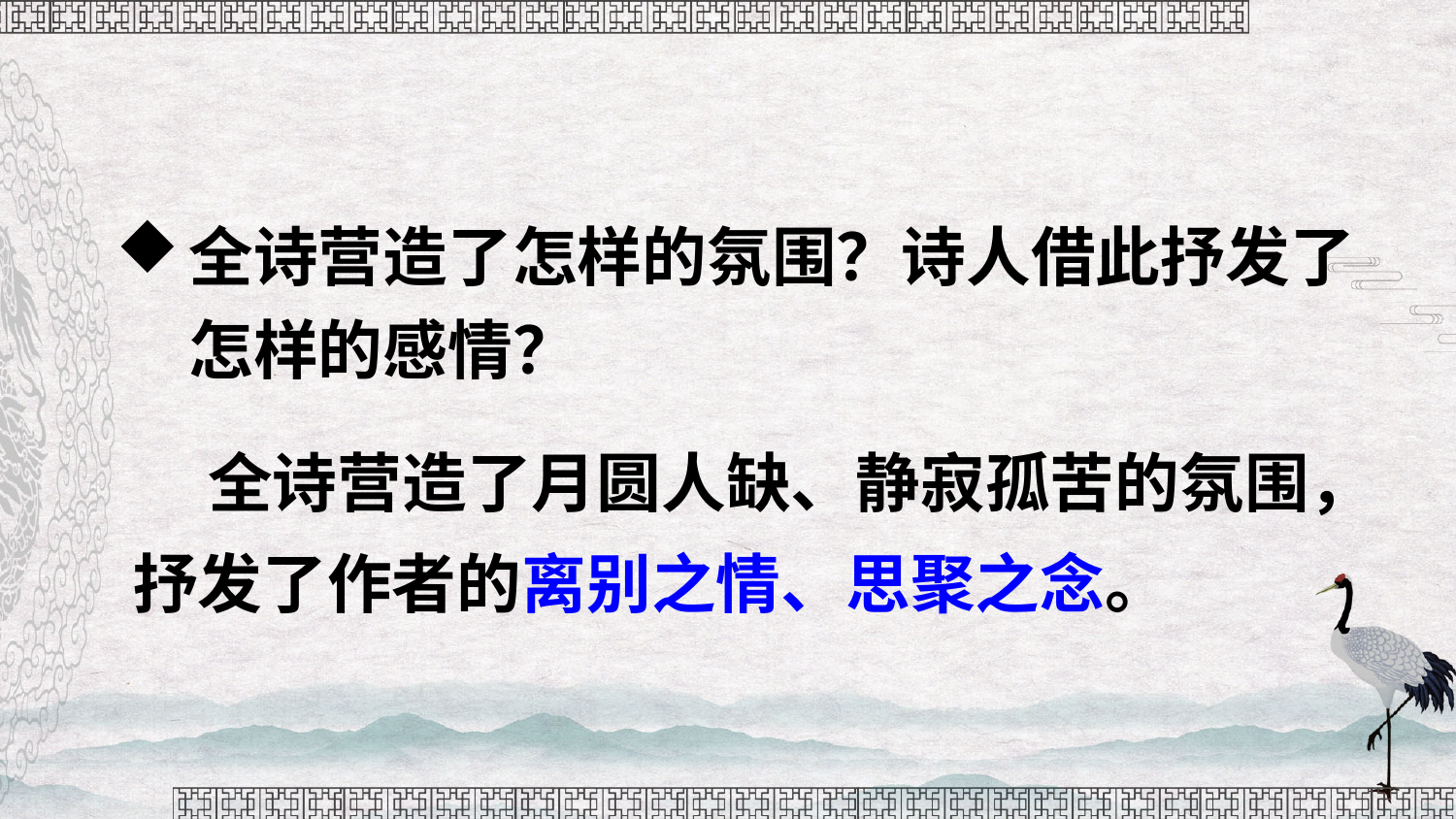

全诗营造了怎样的氛围？诗人借此抒发了怎样的感情？
    全诗营造了月圆人缺、静寂孤苦的氛围，抒发了作者的离别之情、思聚之念。